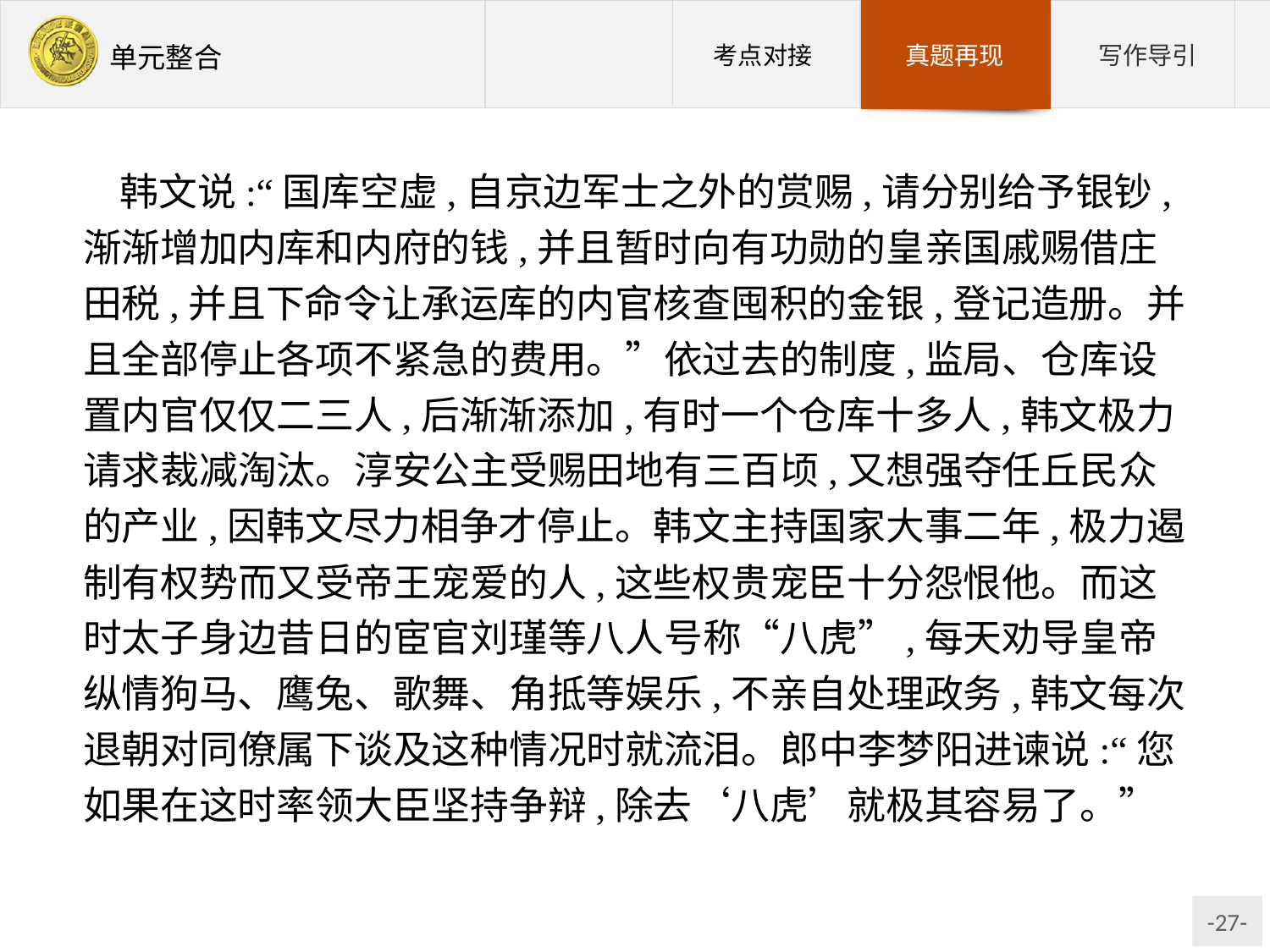

韩文说:“国库空虚,自京边军士之外的赏赐,请分别给予银钞,渐渐增加内库和内府的钱,并且暂时向有功勋的皇亲国戚赐借庄田税,并且下命令让承运库的内官核查囤积的金银,登记造册。并且全部停止各项不紧急的费用。”依过去的制度,监局、仓库设置内官仅仅二三人,后渐渐添加,有时一个仓库十多人,韩文极力请求裁减淘汰。淳安公主受赐田地有三百顷,又想强夺任丘民众的产业,因韩文尽力相争才停止。韩文主持国家大事二年,极力遏制有权势而又受帝王宠爱的人,这些权贵宠臣十分怨恨他。而这时太子身边昔日的宦官刘瑾等八人号称“八虎”,每天劝导皇帝纵情狗马、鹰兔、歌舞、角抵等娱乐,不亲自处理政务,韩文每次退朝对同僚属下谈及这种情况时就流泪。郎中李梦阳进谏说:“您如果在这时率领大臣坚持争辩,除去‘八虎’就极其容易了。”